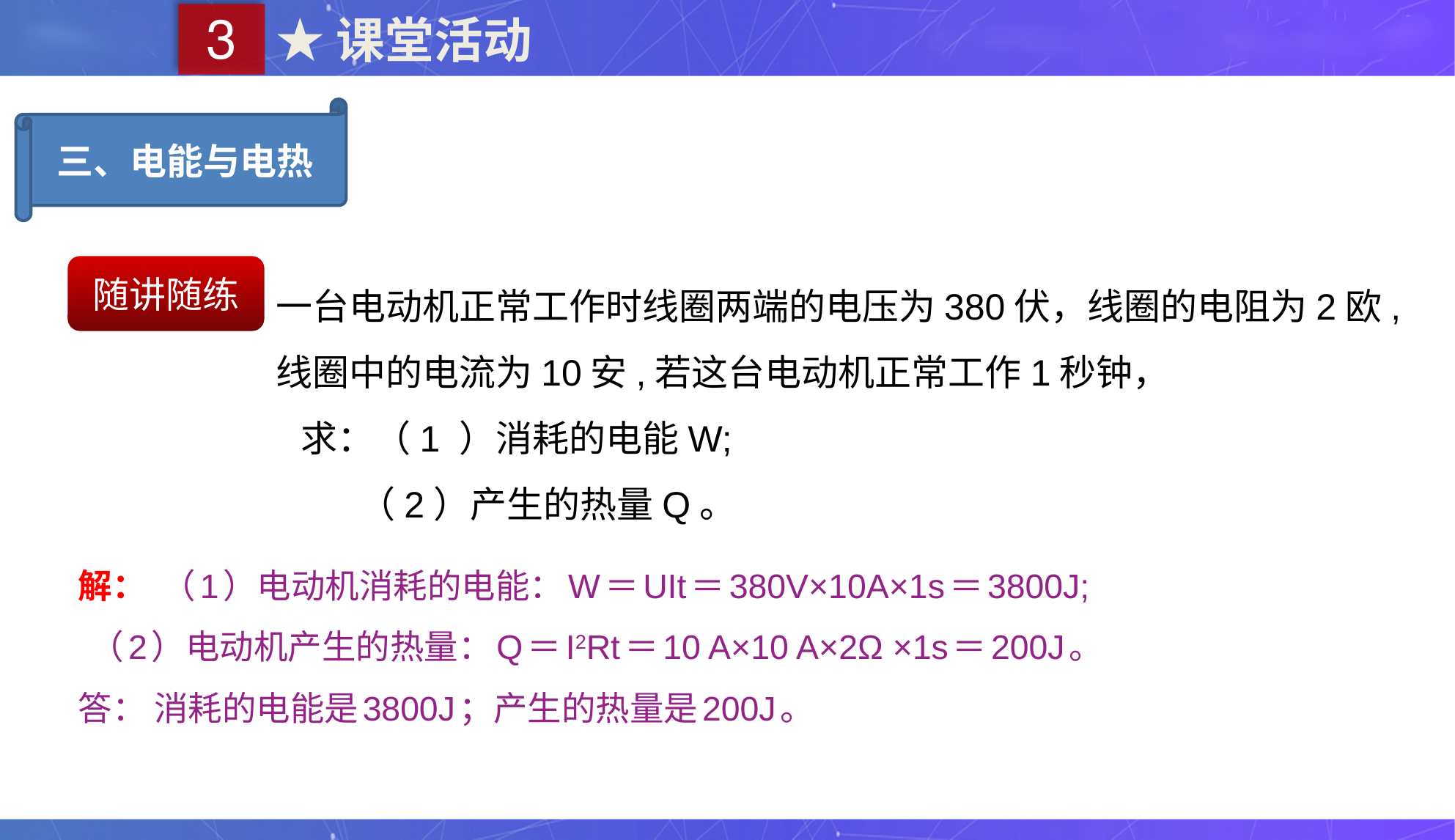

3
★课堂活动
三、电能与电热
随讲随练
一台电动机正常工作时线圈两端的电压为380伏，线圈的电阻为2欧,线圈中的电流为10安,若这台电动机正常工作1秒钟，
  求：（1 ）消耗的电能W;
         （2）产生的热量Q。
解：  （1）电动机消耗的电能：W＝UIt＝380V×10A×1s＝3800J;
 （2）电动机产生的热量：Q＝I2Rt＝10 A×10 A×2Ω ×1s＝200J。
答： 消耗的电能是3800J；产生的热量是200J。